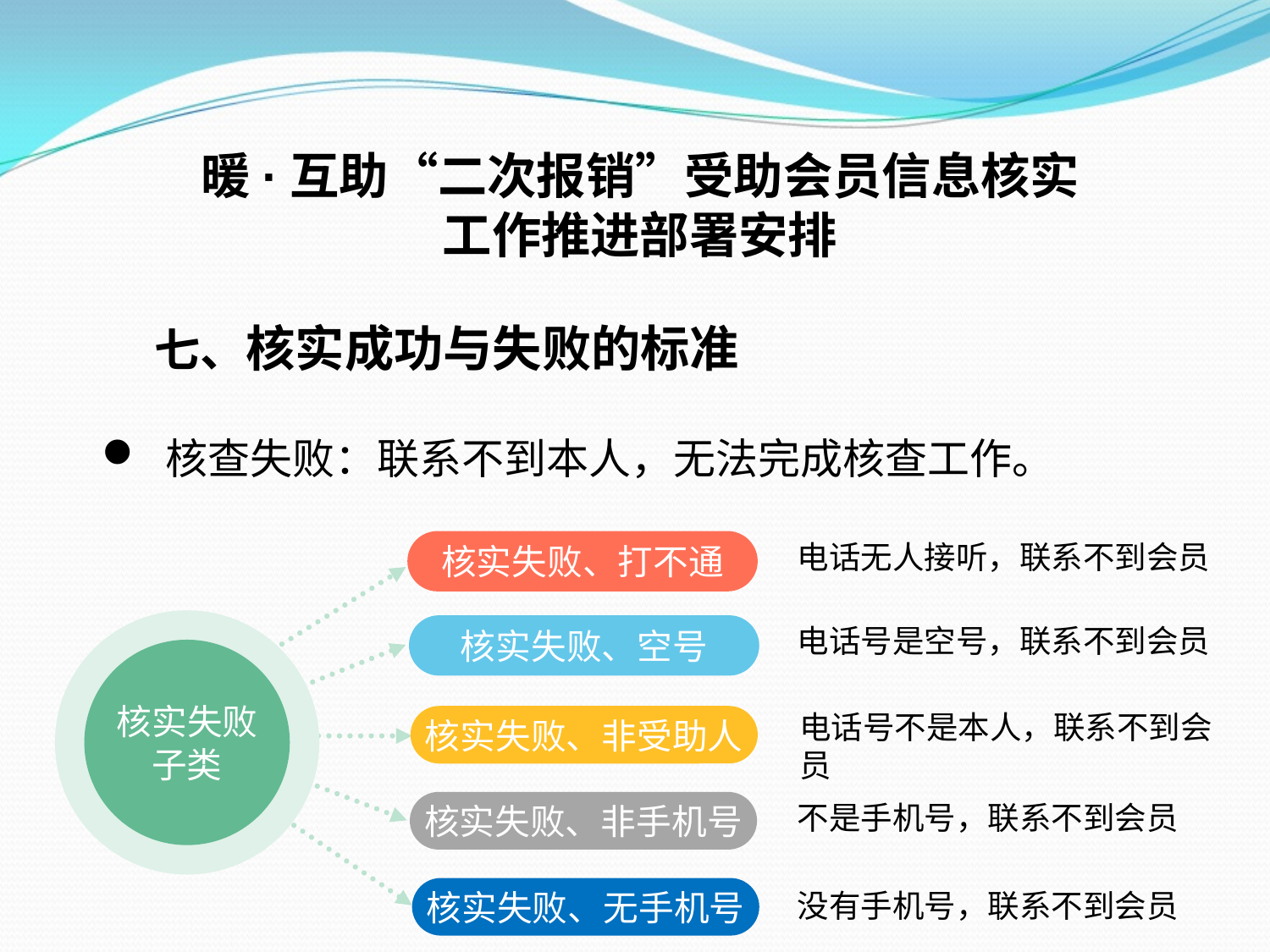

暖·互助“二次报销”受助会员信息核实
工作推进部署安排
    七、核实成功与失败的标准

核查失败：联系不到本人，无法完成核查工作。
核实失败、打不通
电话无人接听，联系不到会员

核实失败、空号
电话号是空号，联系不到会员
核实失败
子类

电话号不是本人，联系不到会员
核实失败、非受助人

核实失败、非手机号
不是手机号，联系不到会员
核实失败、无手机号
没有手机号，联系不到会员